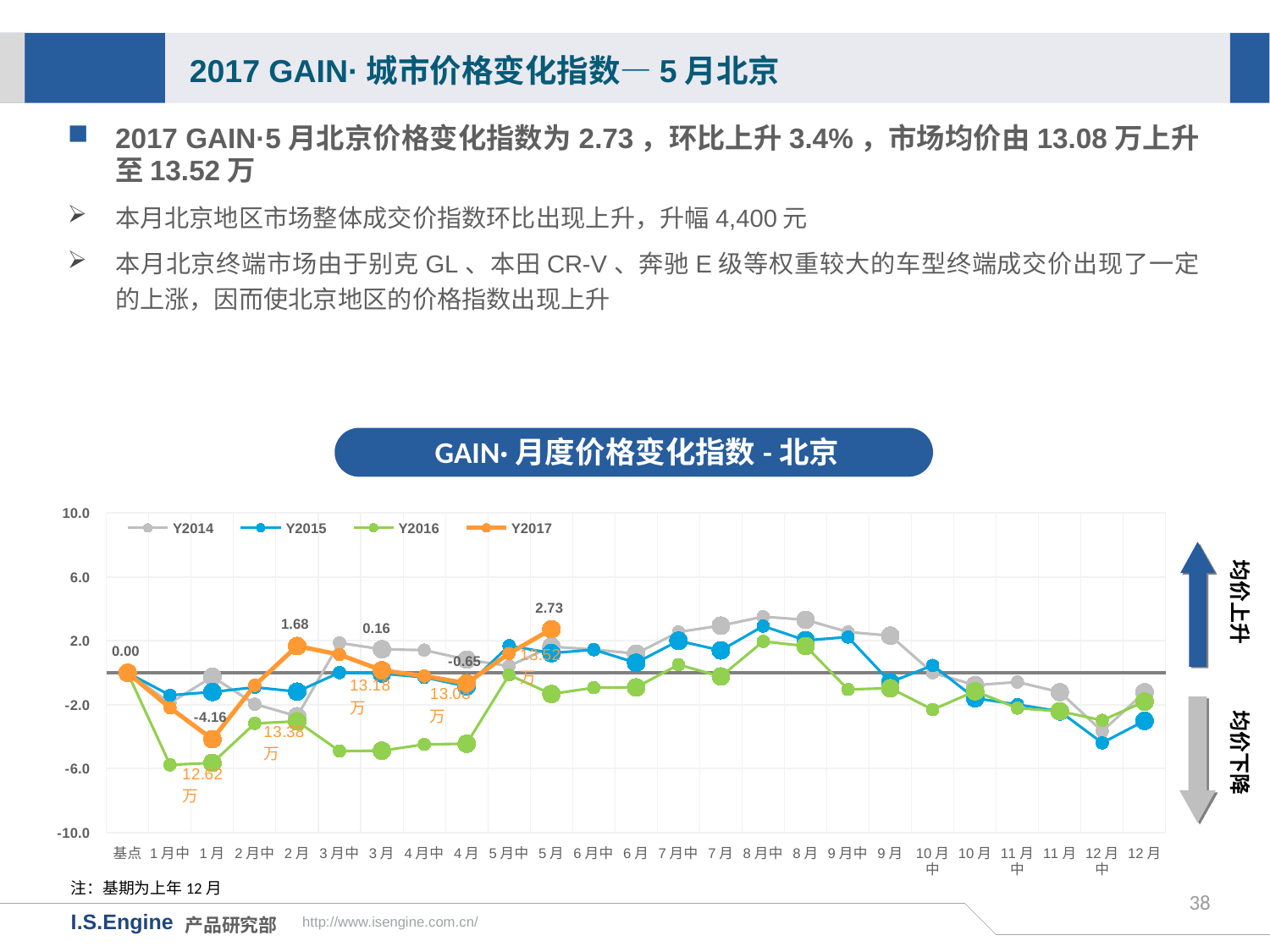

2017 GAIN·城市价格变化指数—5月北京
2017 GAIN·5月北京价格变化指数为2.73，环比上升3.4%，市场均价由13.08万上升至13.52万
本月北京地区市场整体成交价指数环比出现上升，升幅4,400元
本月北京终端市场由于别克GL、本田CR-V、奔驰E级等权重较大的车型终端成交价出现了一定的上涨，因而使北京地区的价格指数出现上升

GAIN·月度价格变化指数-北京

[unsupported chart]

均价上升

均价下降

注：基期为上年12月
38